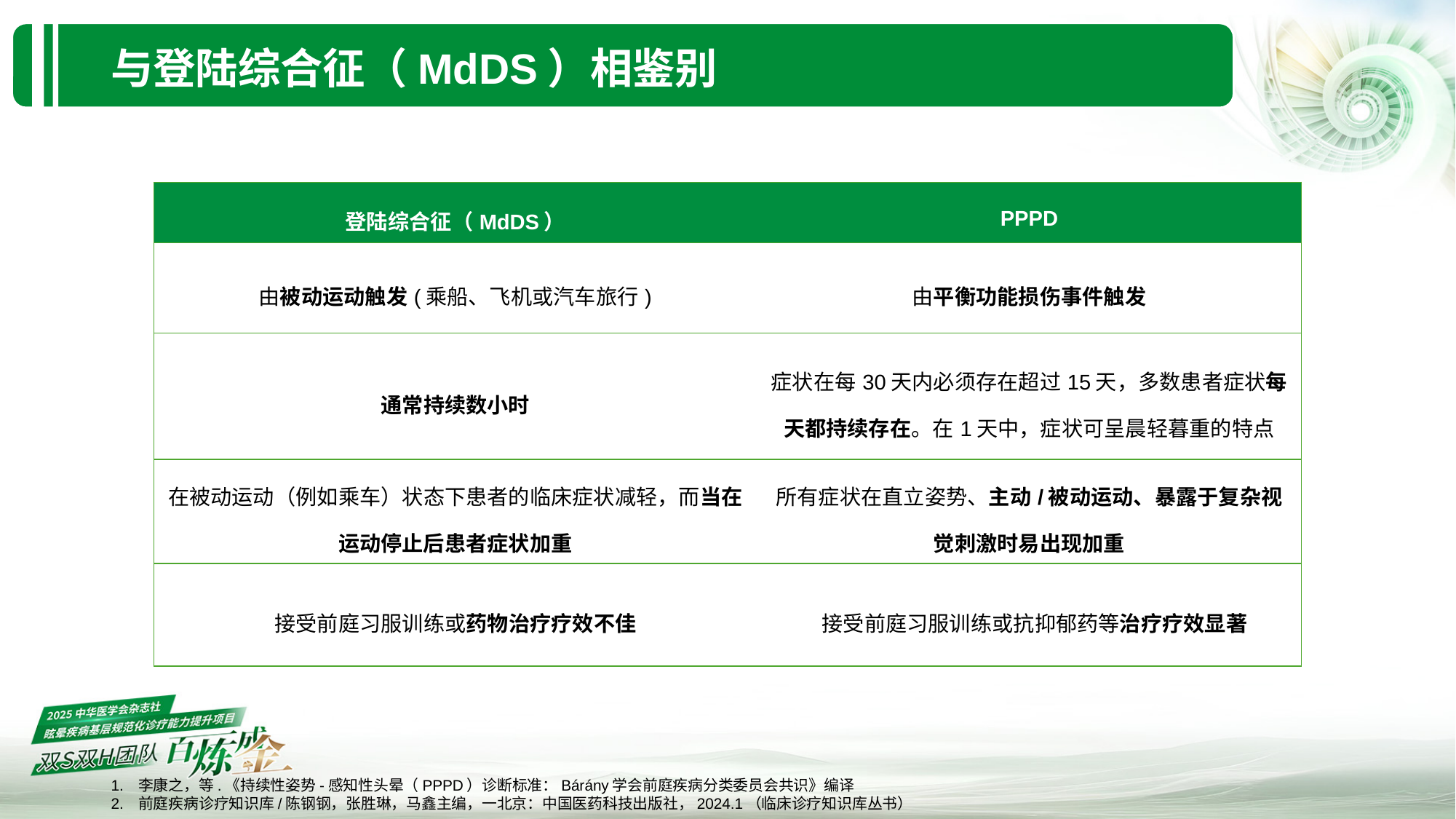

与登陆综合征（MdDS）相鉴别
| 登陆综合征（MdDS） | PPPD |
| --- | --- |
| 由被动运动触发(乘船、飞机或汽车旅行) | 由平衡功能损伤事件触发 |
| 通常持续数小时 | 症状在每30天内必须存在超过15天，多数患者症状每天都持续存在。在1天中，症状可呈晨轻暮重的特点 |
| 在被动运动（例如乘车）状态下患者的临床症状减轻，而当在运动停止后患者症状加重 | 所有症状在直立姿势、主动/被动运动、暴露于复杂视觉刺激时易出现加重 |
| 接受前庭习服训练或药物治疗疗效不佳 | 接受前庭习服训练或抗抑郁药等治疗疗效显著 |
李康之，等.《持续性姿势-感知性头晕（PPPD）诊断标准：Bárány学会前庭疾病分类委员会共识》编译
前庭疾病诊疗知识库/陈钢钢，张胜琳，马鑫主编，一北京：中国医药科技出版社，2024.1（临床诊疗知识库丛书）